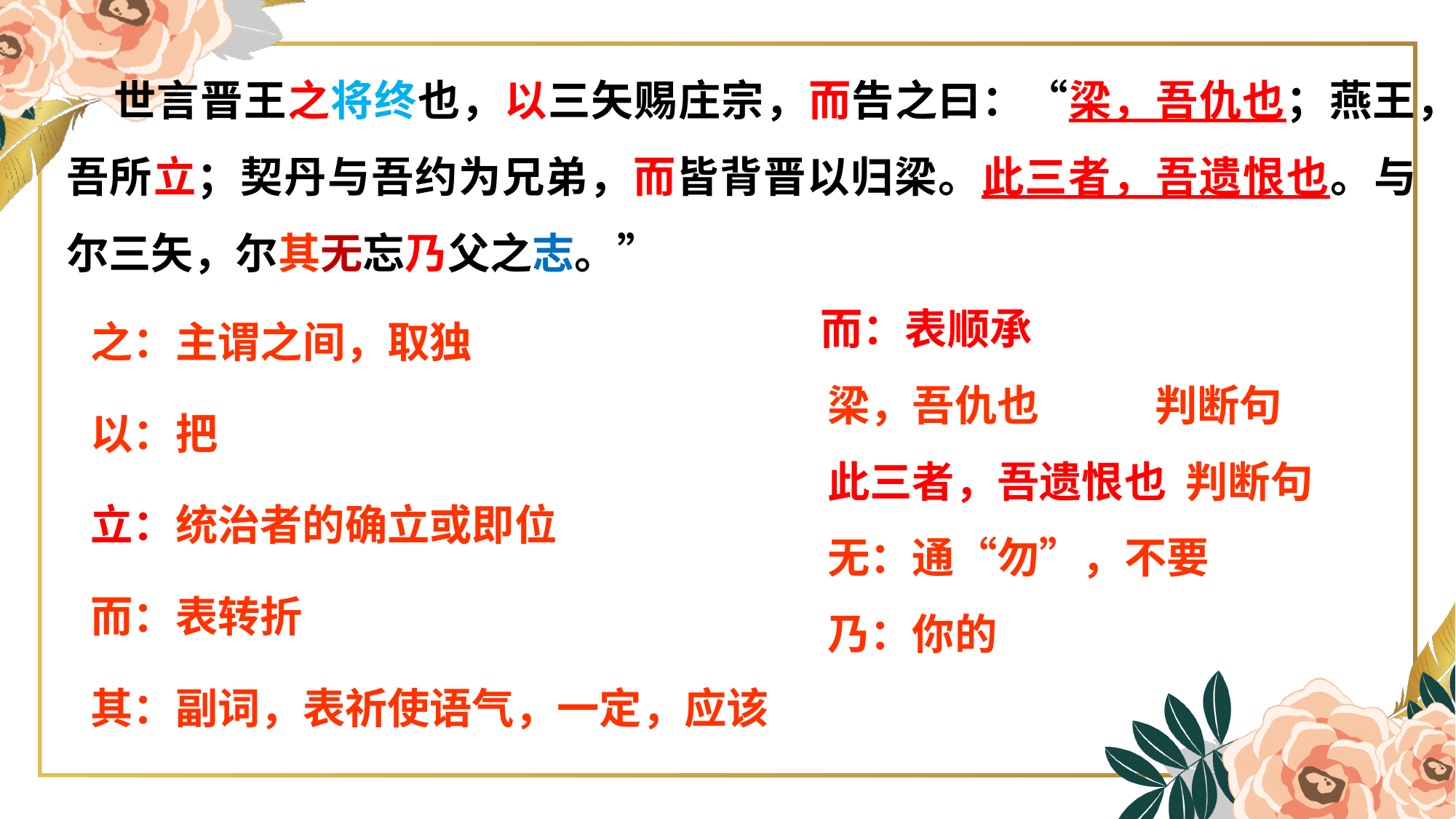

世言晋王之将终也，以三矢赐庄宗，而告之曰：“梁，吾仇也；燕王，吾所立；契丹与吾约为兄弟，而皆背晋以归梁。此三者，吾遗恨也。与尔三矢，尔其无忘乃父之志。”
  而：表顺承
  梁，吾仇也            判断句
  此三者，吾遗恨也  判断句
  无：通“勿”，不要
  乃：你的

之：主谓之间，取独
以：把
立：统治者的确立或即位
而：表转折
其：副词，表祈使语气，一定，应该